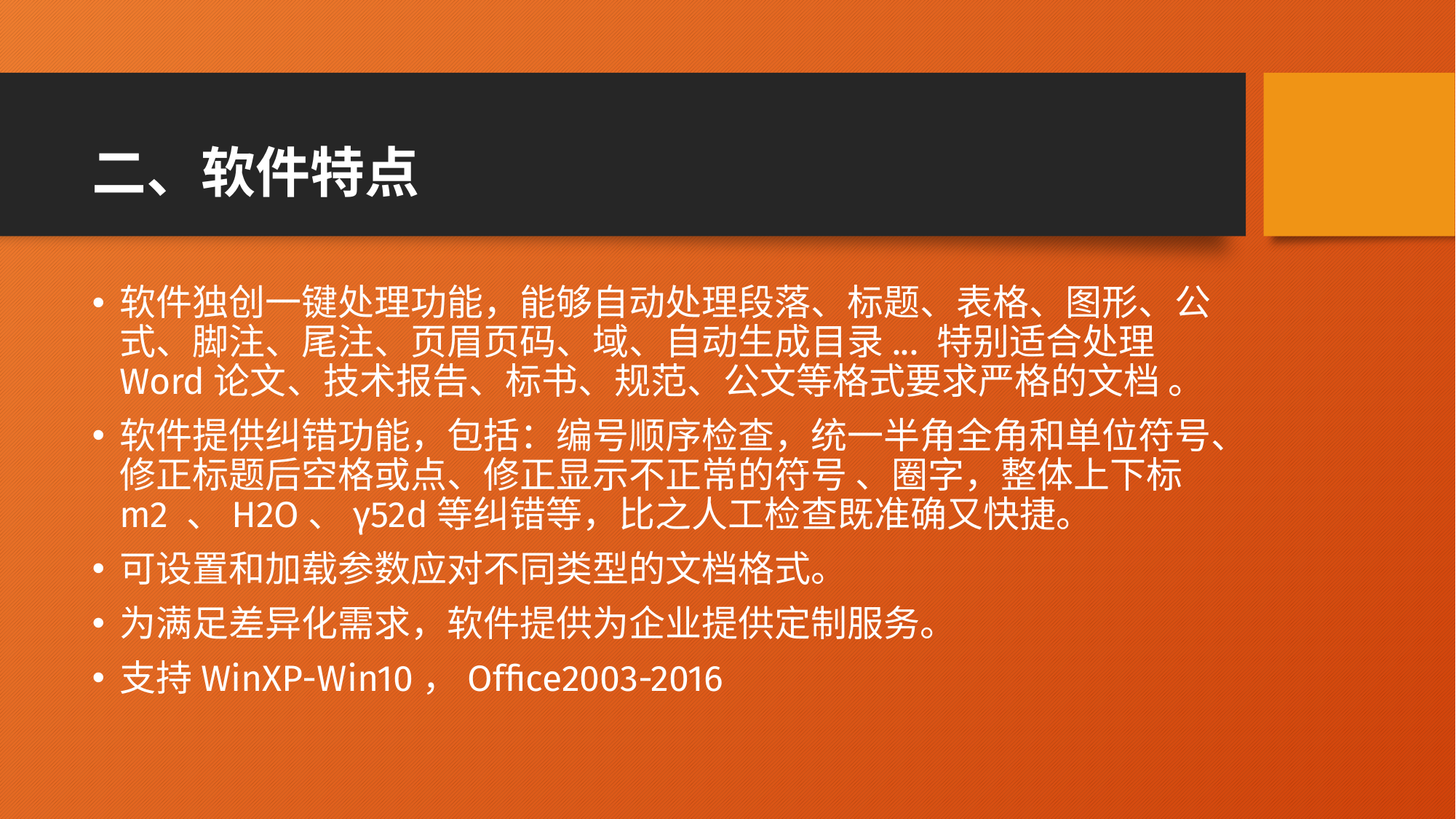

# 二、软件特点
软件独创一键处理功能，能够自动处理段落、标题、表格、图形、公式、脚注、尾注、页眉页码、域、自动生成目录... 特别适合处理Word论文、技术报告、标书、规范、公文等格式要求严格的文档 。
软件提供纠错功能，包括：编号顺序检查，统一半角全角和单位符号、修正标题后空格或点、修正显示不正常的符号 、圈字，整体上下标m2 、H2O、γ52d等纠错等，比之人工检查既准确又快捷。
可设置和加载参数应对不同类型的文档格式。
为满足差异化需求，软件提供为企业提供定制服务。
支持WinXP-Win10，Office2003-2016